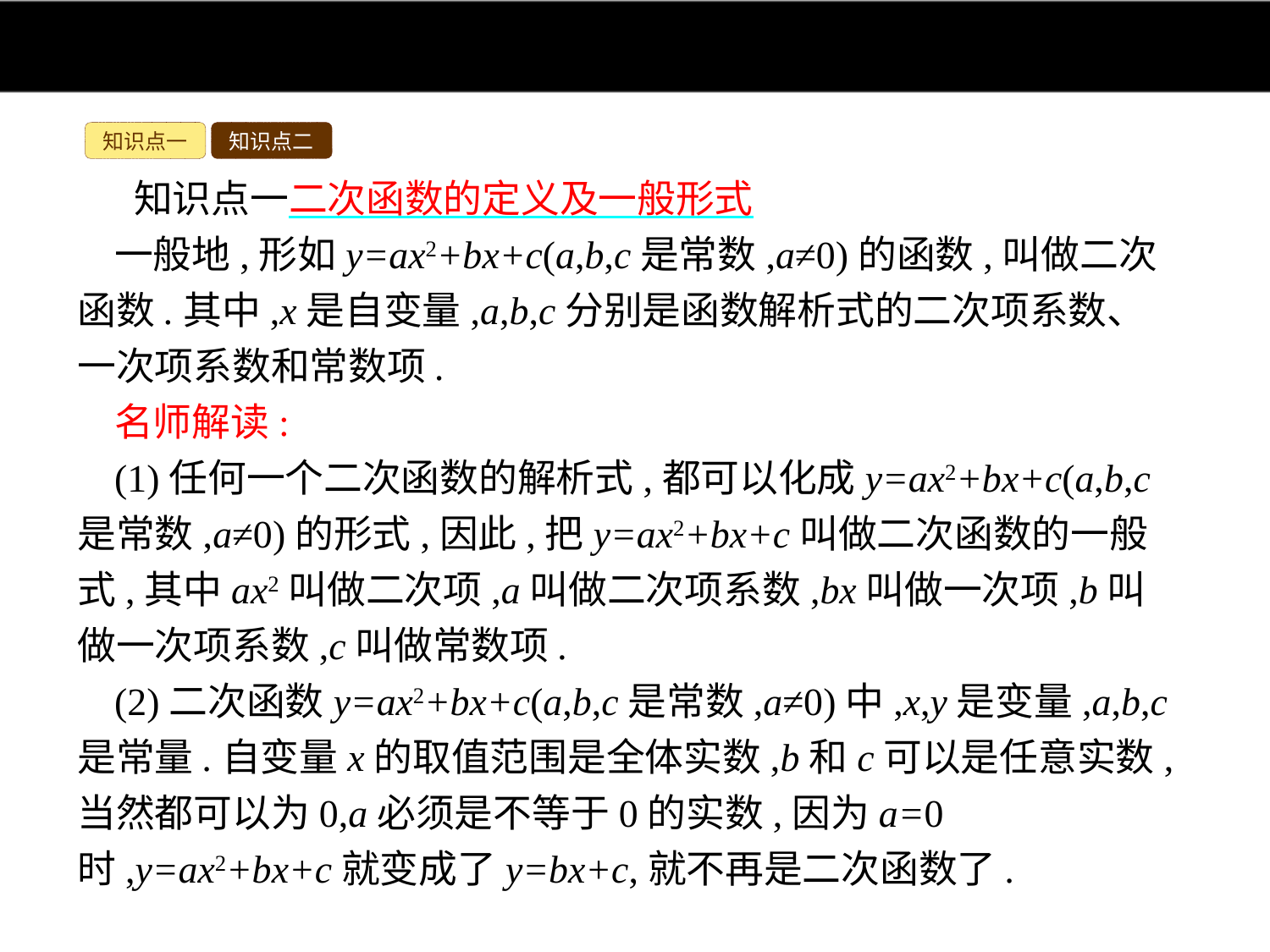

知识点一
知识点二
知识点一二次函数的定义及一般形式
一般地,形如y=ax2+bx+c(a,b,c是常数,a≠0)的函数,叫做二次函数.其中,x是自变量,a,b,c分别是函数解析式的二次项系数、一次项系数和常数项.
名师解读:
(1)任何一个二次函数的解析式,都可以化成y=ax2+bx+c(a,b,c是常数,a≠0)的形式,因此,把y=ax2+bx+c叫做二次函数的一般式,其中ax2叫做二次项,a叫做二次项系数,bx叫做一次项,b叫做一次项系数,c叫做常数项.
(2)二次函数y=ax2+bx+c(a,b,c是常数,a≠0)中,x,y是变量,a,b,c是常量.自变量x的取值范围是全体实数,b和c可以是任意实数,当然都可以为0,a必须是不等于0的实数,因为a=0时,y=ax2+bx+c就变成了y=bx+c,就不再是二次函数了.